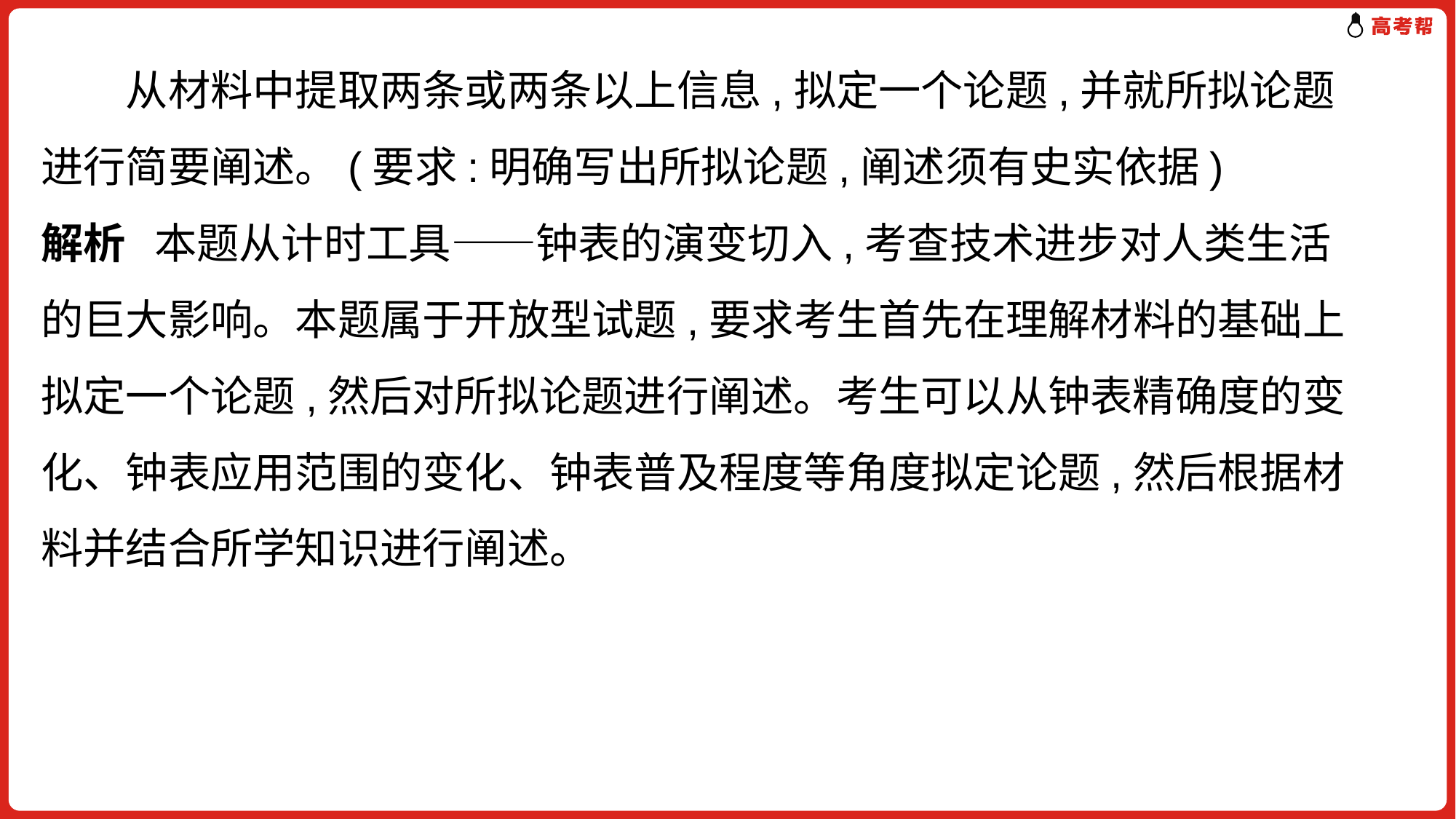

# 从材料中提取两条或两条以上信息,拟定一个论题,并就所拟论题进行简要阐述。(要求:明确写出所拟论题,阐述须有史实依据) 解析   本题从计时工具——钟表的演变切入,考查技术进步对人类生活的巨大影响。本题属于开放型试题,要求考生首先在理解材料的基础上拟定一个论题,然后对所拟论题进行阐述。考生可以从钟表精确度的变化、钟表应用范围的变化、钟表普及程度等角度拟定论题,然后根据材料并结合所学知识进行阐述。